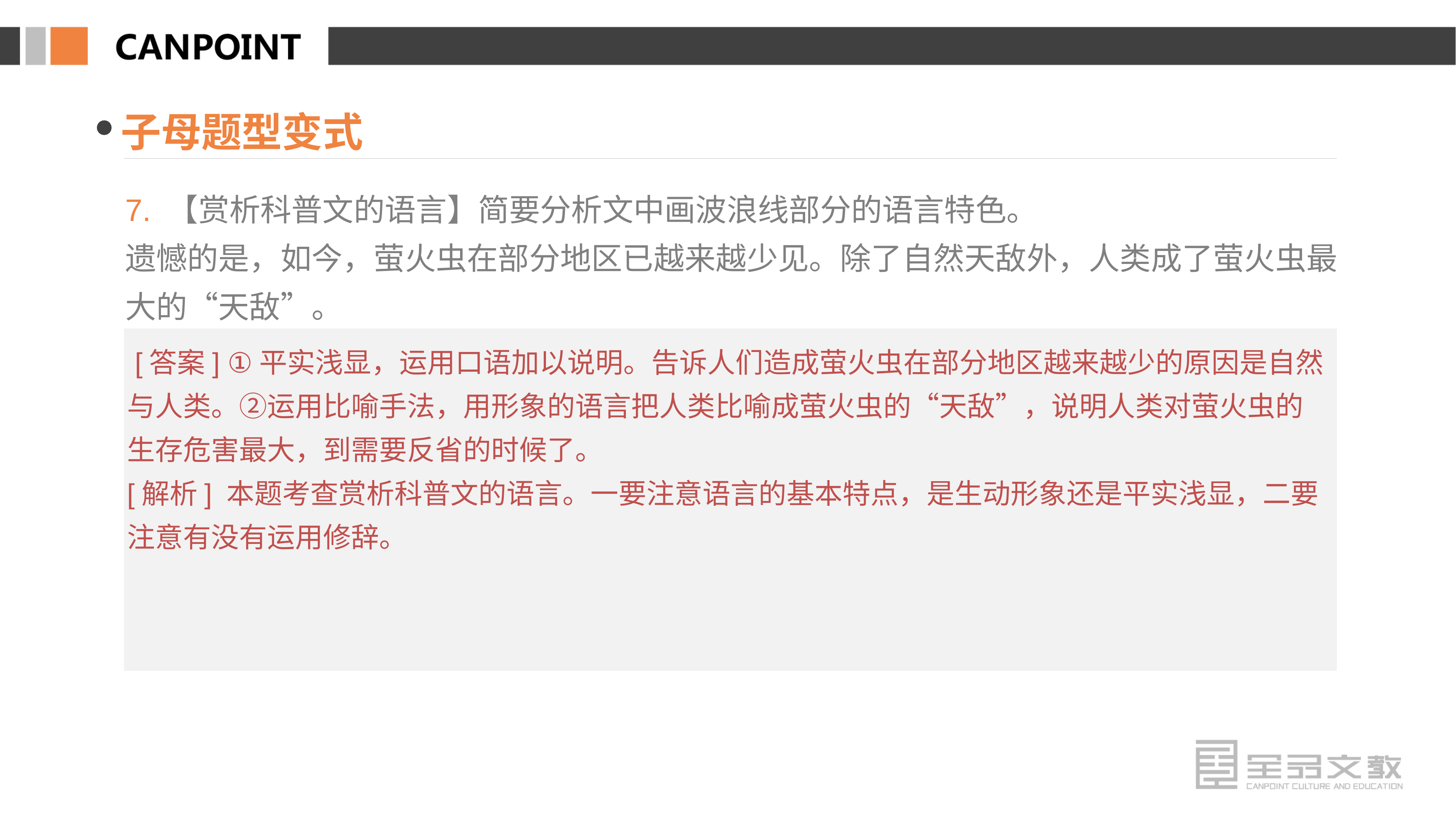

子母题型变式

7. 【赏析科普文的语言】简要分析文中画波浪线部分的语言特色。
遗憾的是，如今，萤火虫在部分地区已越来越少见。除了自然天敌外，人类成了萤火虫最大的“天敌”。

 [答案] ①平实浅显，运用口语加以说明。告诉人们造成萤火虫在部分地区越来越少的原因是自然与人类。②运用比喻手法，用形象的语言把人类比喻成萤火虫的“天敌”，说明人类对萤火虫的生存危害最大，到需要反省的时候了。
[解析] 本题考查赏析科普文的语言。一要注意语言的基本特点，是生动形象还是平实浅显，二要注意有没有运用修辞。